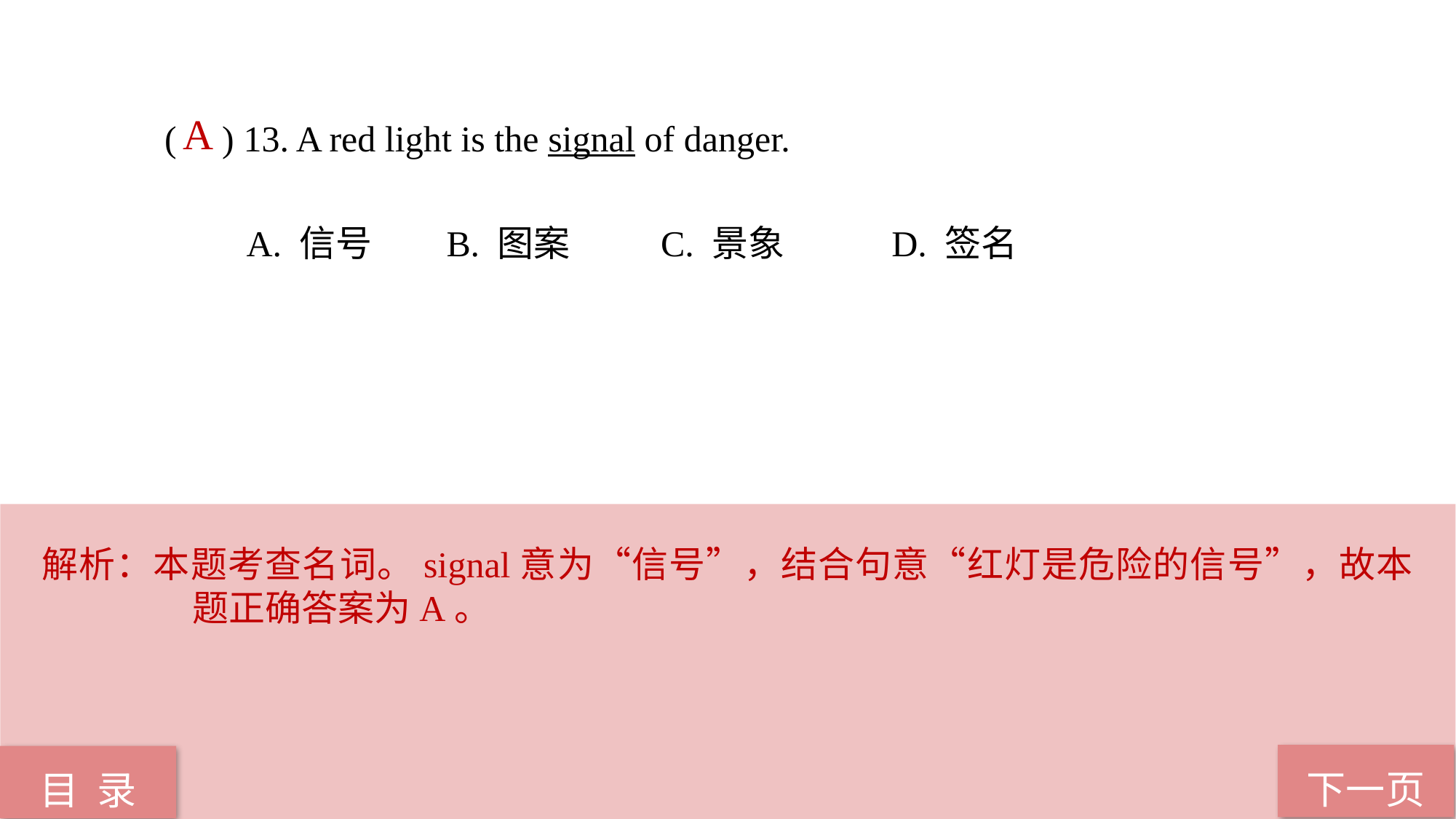

A
(     ) 13. A red light is the signal of danger.

         A. 信号        B. 图案          C. 景象            D. 签名
解析：本题考查名词。signal意为“信号”，结合句意“红灯是危险的信号”，故本题正确答案为A。